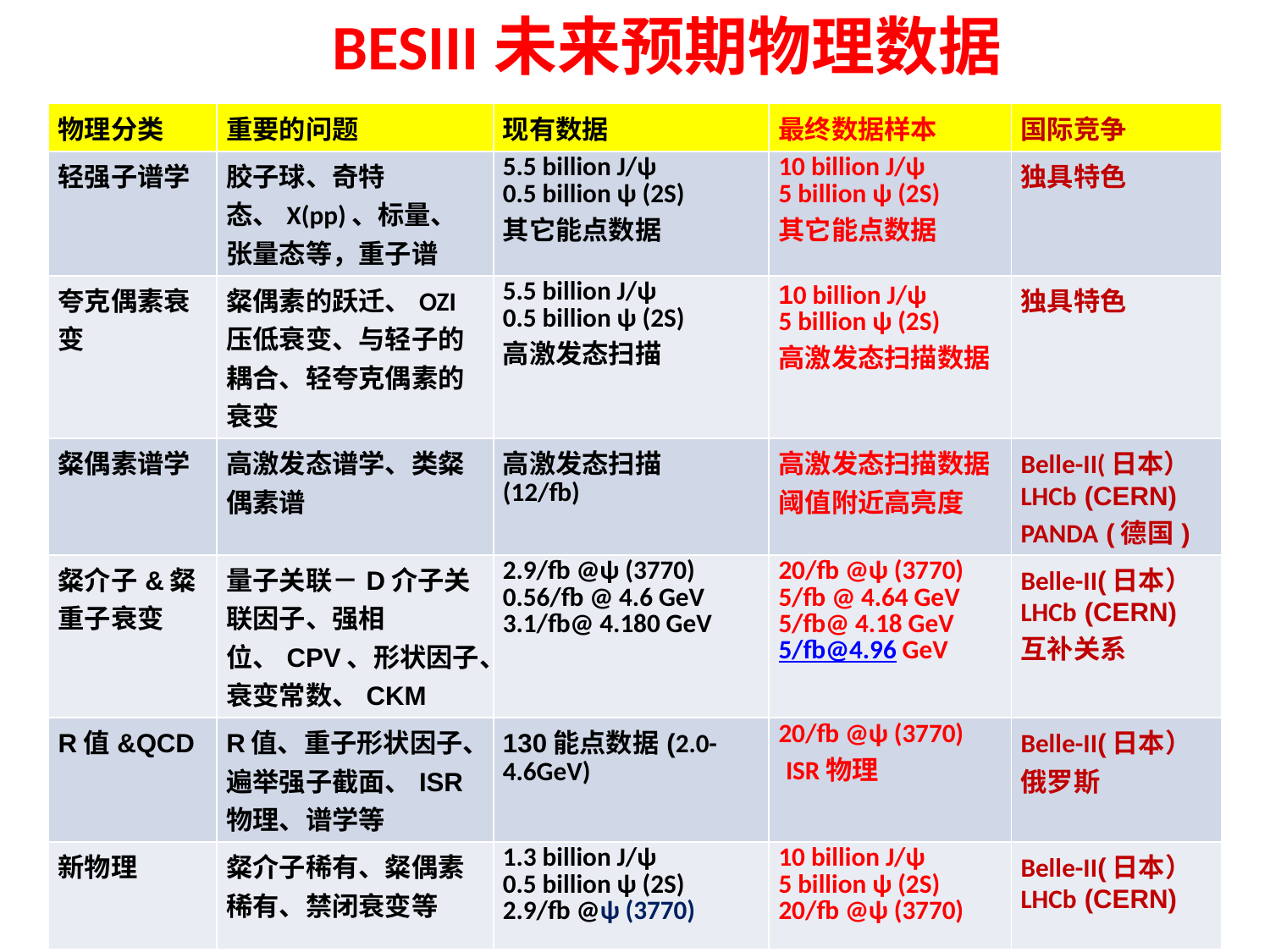

BESIII未来预期物理数据
| 物理分类 | 重要的问题 | 现有数据 | 最终数据样本 | 国际竞争 |
| --- | --- | --- | --- | --- |
| 轻强子谱学 | 胶子球、奇特态、X(pp)、标量、张量态等，重子谱 | 5.5 billion J/ψ 0.5 billion ψ (2S) 其它能点数据 | 10 billion J/ψ 5 billion ψ (2S) 其它能点数据 | 独具特色 |
| 夸克偶素衰变 | 粲偶素的跃迁、OZI压低衰变、与轻子的耦合、轻夸克偶素的衰变 | 5.5 billion J/ψ 0.5 billion ψ (2S) 高激发态扫描 | 10 billion J/ψ 5 billion ψ (2S) 高激发态扫描数据 | 独具特色 |
| 粲偶素谱学 | 高激发态谱学、类粲偶素谱 | 高激发态扫描 (12/fb) | 高激发态扫描数据 阈值附近高亮度 | Belle-II(日本） LHCb (CERN) PANDA (德国) |
| 粲介子&粲重子衰变 | 量子关联－D介子关联因子、强相位、CPV、形状因子、衰变常数、CKM | 2.9/fb @ψ (3770) 0.56/fb @ 4.6 GeV 3.1/fb@ 4.180 GeV | 20/fb @ψ (3770) 5/fb @ 4.64 GeV 5/fb@ 4.18 GeV 5/fb@4.96 GeV | Belle-II(日本） LHCb (CERN) 互补关系 |
| R值&QCD | R值、重子形状因子、遍举强子截面、ISR物理、谱学等 | 130能点数据(2.0-4.6GeV) | 20/fb @ψ (3770) ISR物理 | Belle-II(日本） 俄罗斯 |
| 新物理 | 粲介子稀有、粲偶素稀有、禁闭衰变等 | 1.3 billion J/ψ 0.5 billion ψ (2S) 2.9/fb @ψ (3770) | 10 billion J/ψ 5 billion ψ (2S) 20/fb @ψ (3770) | Belle-II(日本） LHCb (CERN) |
87